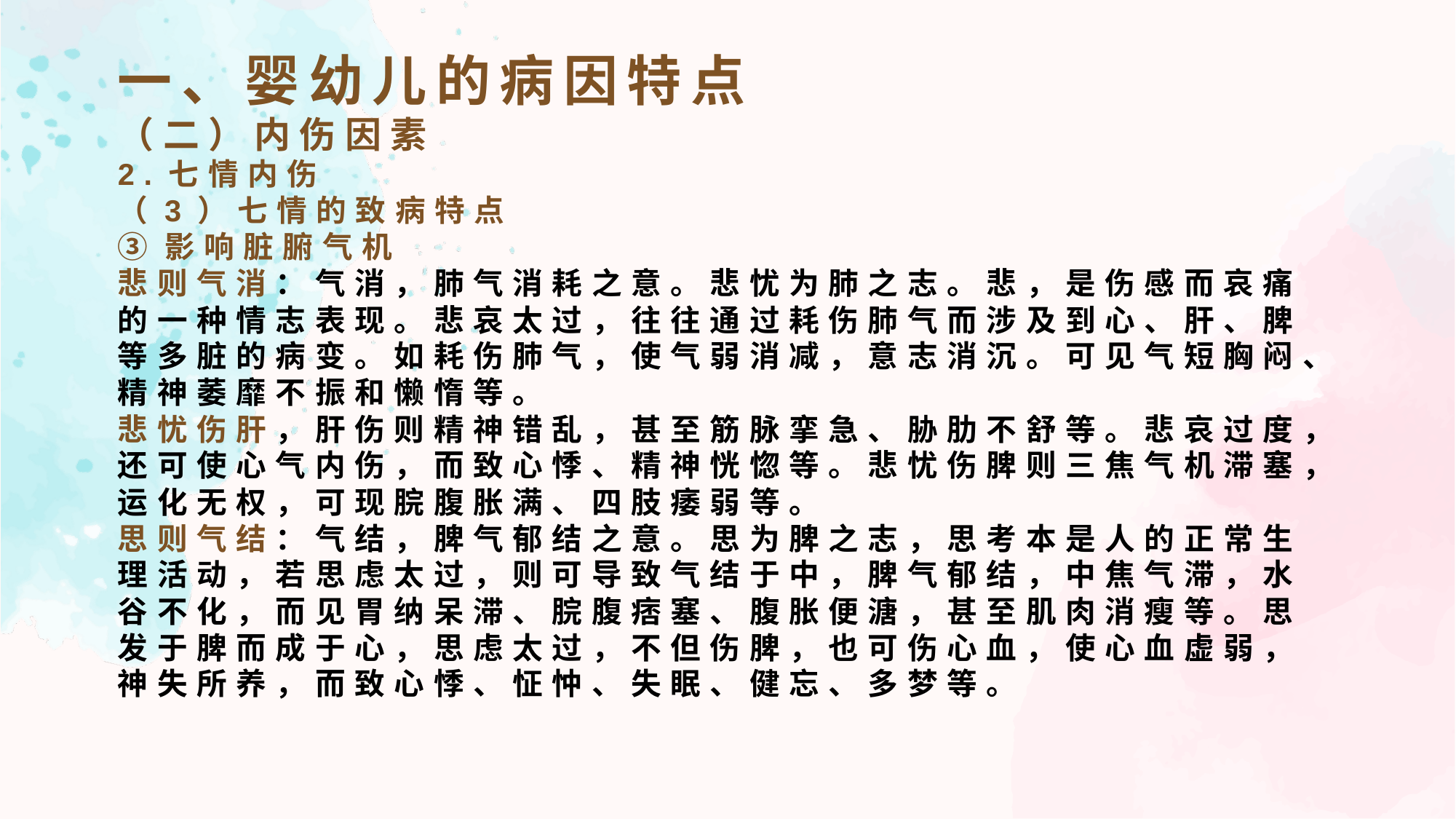

一、婴幼儿的病因特点
（二）内伤因素
2.七情内伤
（3）七情的致病特点
③影响脏腑气机
悲则气消：气消，肺气消耗之意。悲忧为肺之志。悲，是伤感而哀痛的一种情志表现。悲哀太过，往往通过耗伤肺气而涉及到心、肝、脾等多脏的病变。如耗伤肺气，使气弱消减，意志消沉。可见气短胸闷、精神萎靡不振和懒惰等。
悲忧伤肝，肝伤则精神错乱，甚至筋脉挛急、胁肋不舒等。悲哀过度，还可使心气内伤，而致心悸、精神恍惚等。悲忧伤脾则三焦气机滞塞，运化无权，可现脘腹胀满、四肢痿弱等。
思则气结：气结，脾气郁结之意。思为脾之志，思考本是人的正常生理活动，若思虑太过，则可导致气结于中，脾气郁结，中焦气滞，水谷不化，而见胃纳呆滞、脘腹痞塞、腹胀便溏，甚至肌肉消瘦等。思发于脾而成于心，思虑太过，不但伤脾，也可伤心血，使心血虚弱，神失所养，而致心悸、怔忡、失眠、健忘、多梦等。